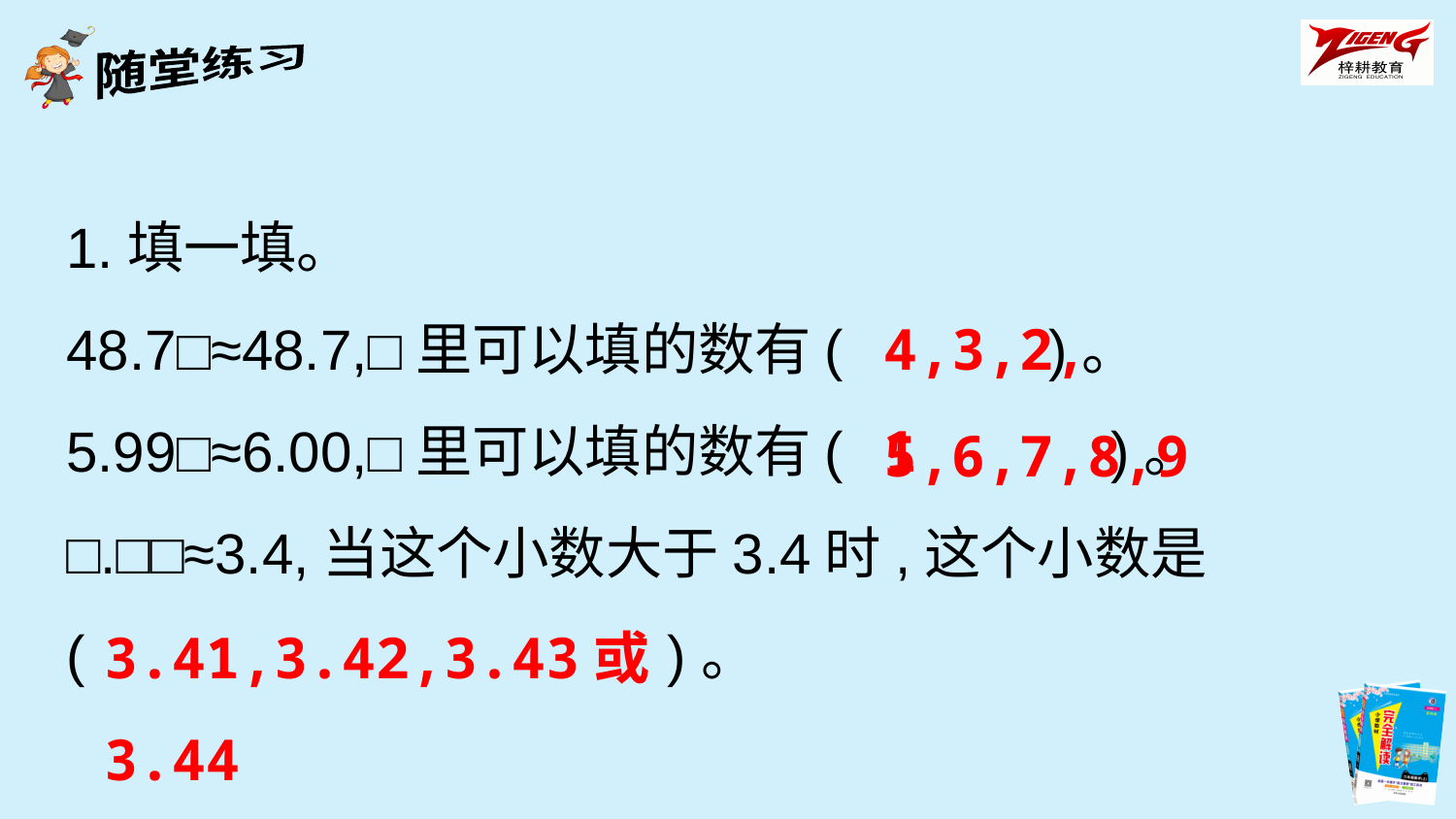

1.填一填。
48.7□≈48.7,□里可以填的数有(             )。
5.99□≈6.00,□里可以填的数有(                 )。
□.□□≈3.4,当这个小数大于3.4时,这个小数是
(                                     )。
4,3,2,1
5,6,7,8,9
3.41,3.42,3.43或3.44